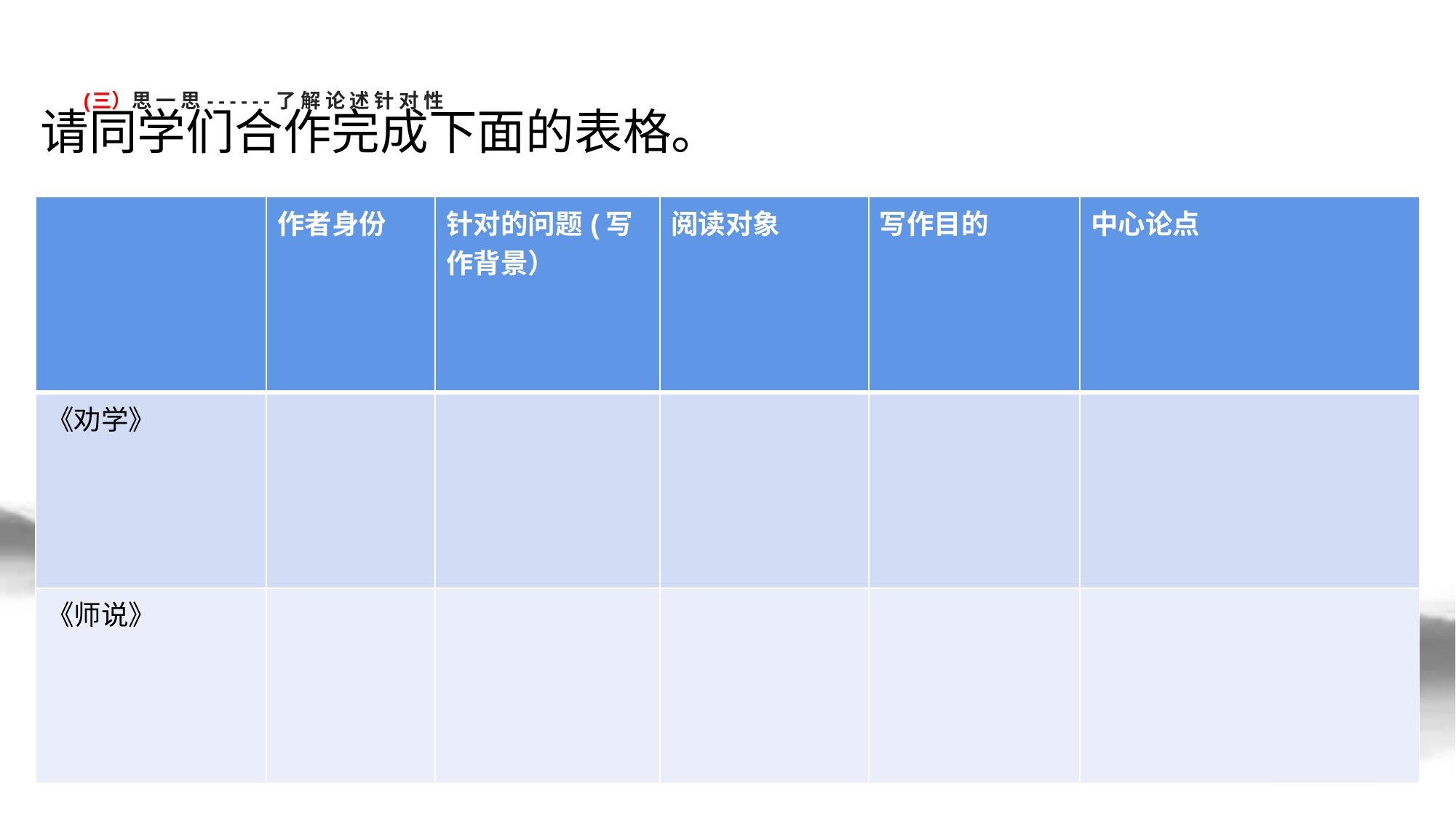

# (三）思一思------了解论述针对性
请同学们合作完成下面的表格。

|  | 作者身份 | 针对的问题(写作背景） | 阅读对象 | 写作目的 | 中心论点 |
| --- | --- | --- | --- | --- | --- |
| 《劝学》 |  |  |  |  |  |
| 《师说》 |  |  |  |  |  |